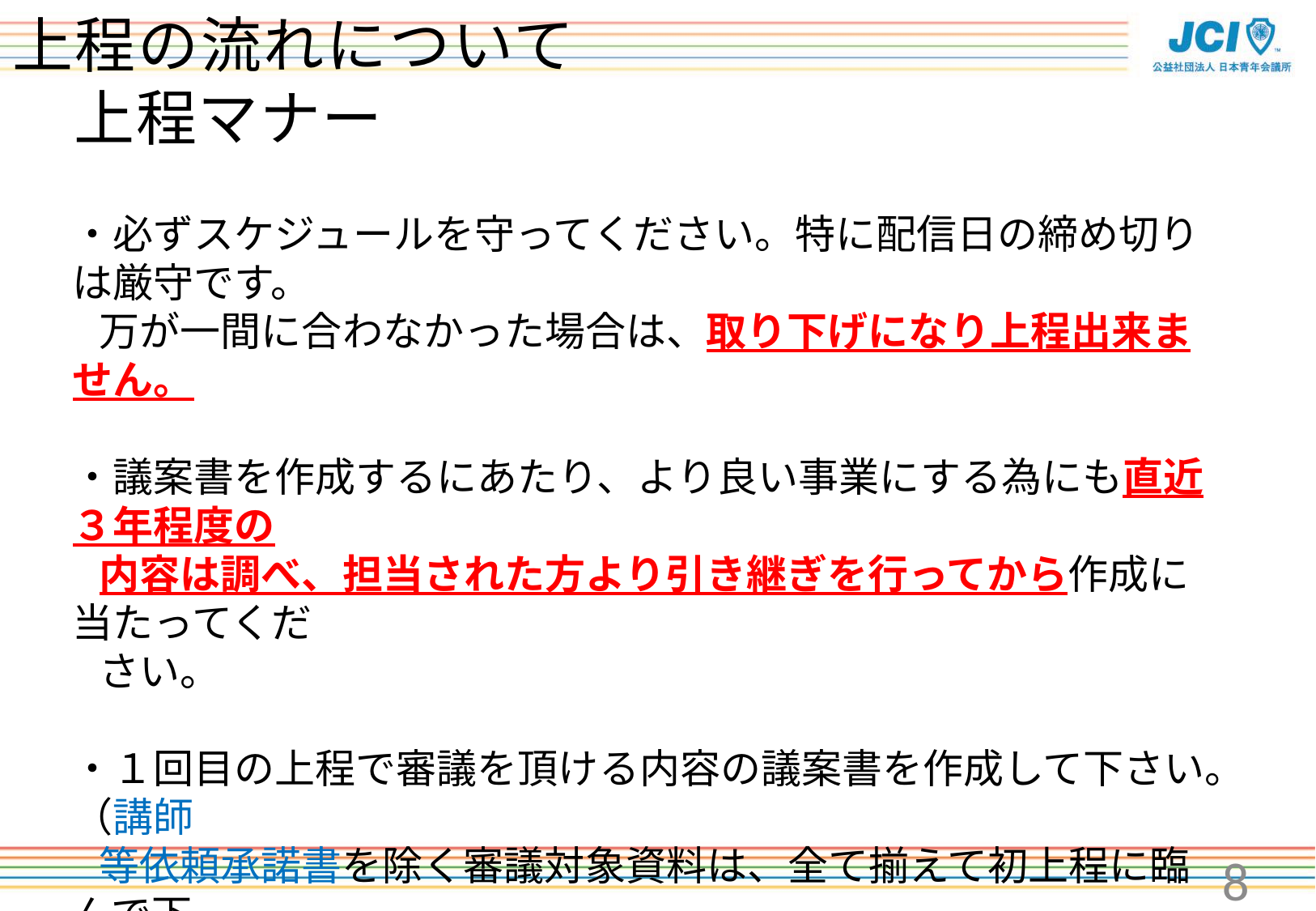

# 上程の流れについて 　上程マナー
・必ずスケジュールを守ってください。特に配信日の締め切りは厳守です。
　万が一間に合わなかった場合は、取り下げになり上程出来ません。

・議案書を作成するにあたり、より良い事業にする為にも直近３年程度の
　内容は調べ、担当された方より引き継ぎを行ってから作成に当たってくだ
　さい。

・１回目の上程で審議を頂ける内容の議案書を作成して下さい。（講師
　等依頼承諾書を除く審議対象資料は、全て揃えて初上程に臨んで下
　さい。）
8